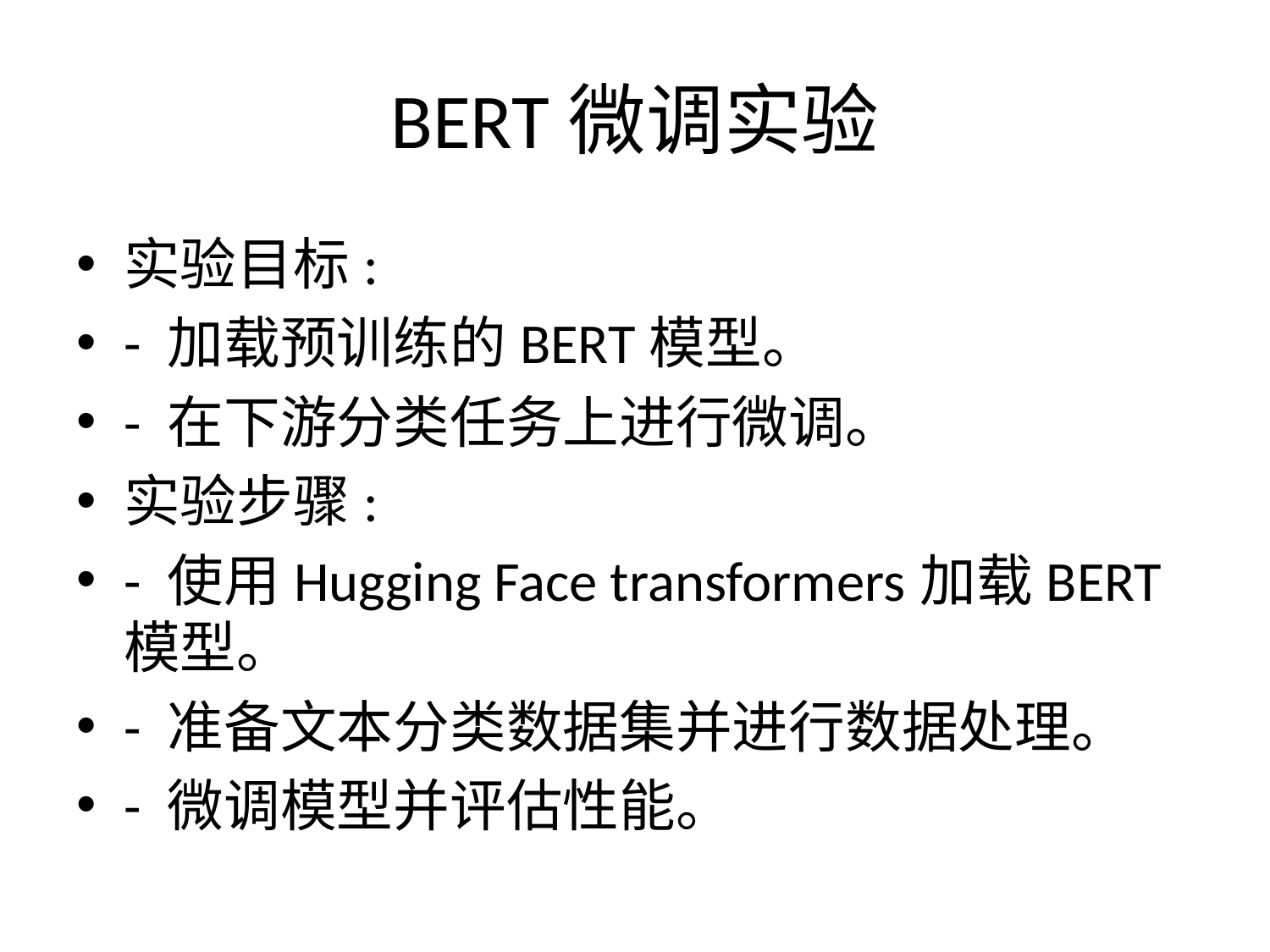

# BERT微调实验
实验目标:
- 加载预训练的BERT模型。
- 在下游分类任务上进行微调。
实验步骤:
- 使用Hugging Face transformers加载BERT模型。
- 准备文本分类数据集并进行数据处理。
- 微调模型并评估性能。